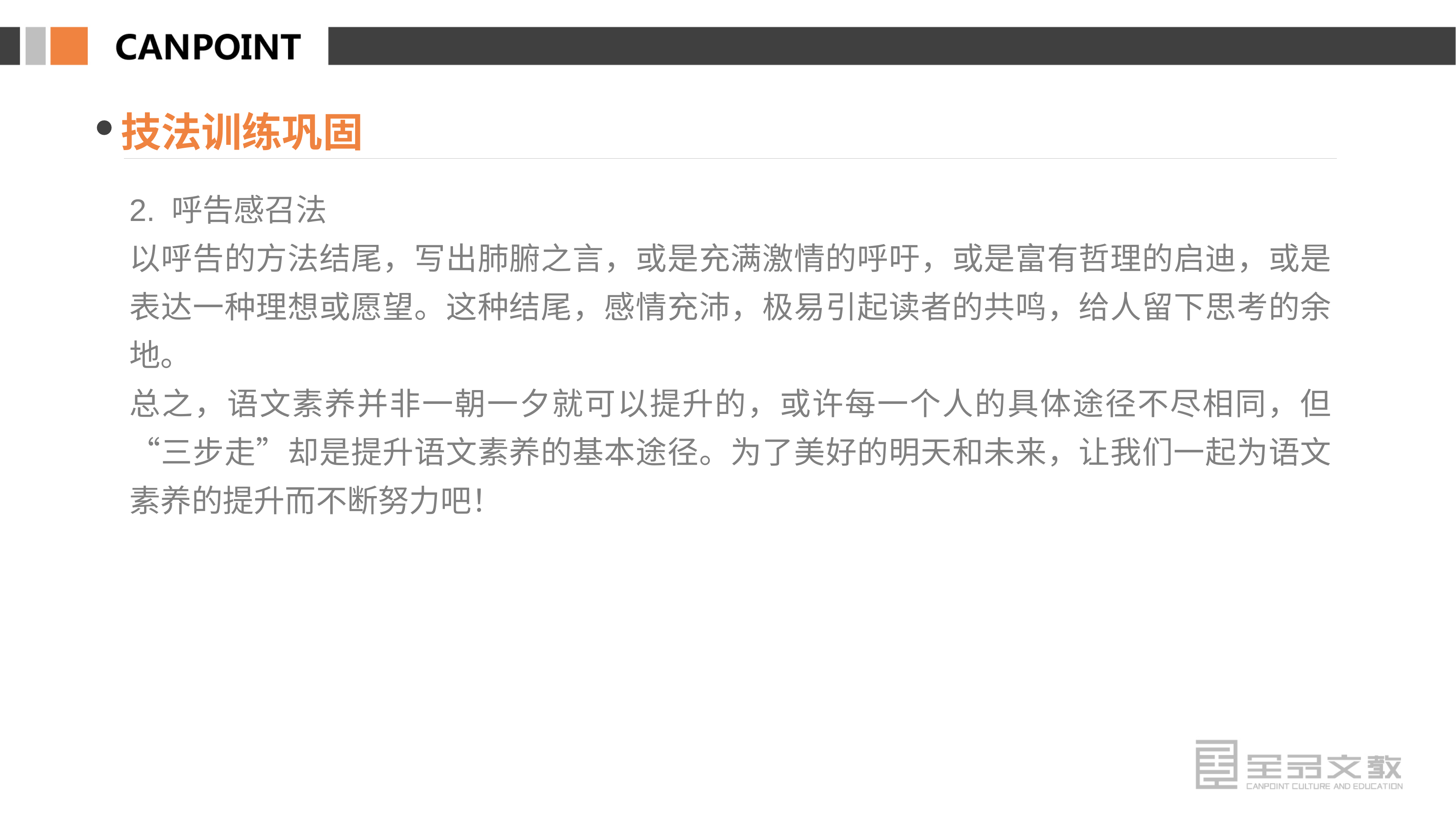

技法训练巩固

2. 呼告感召法
以呼告的方法结尾，写出肺腑之言，或是充满激情的呼吁，或是富有哲理的启迪，或是表达一种理想或愿望。这种结尾，感情充沛，极易引起读者的共鸣，给人留下思考的余地。
总之，语文素养并非一朝一夕就可以提升的，或许每一个人的具体途径不尽相同，但“三步走”却是提升语文素养的基本途径。为了美好的明天和未来，让我们一起为语文素养的提升而不断努力吧！